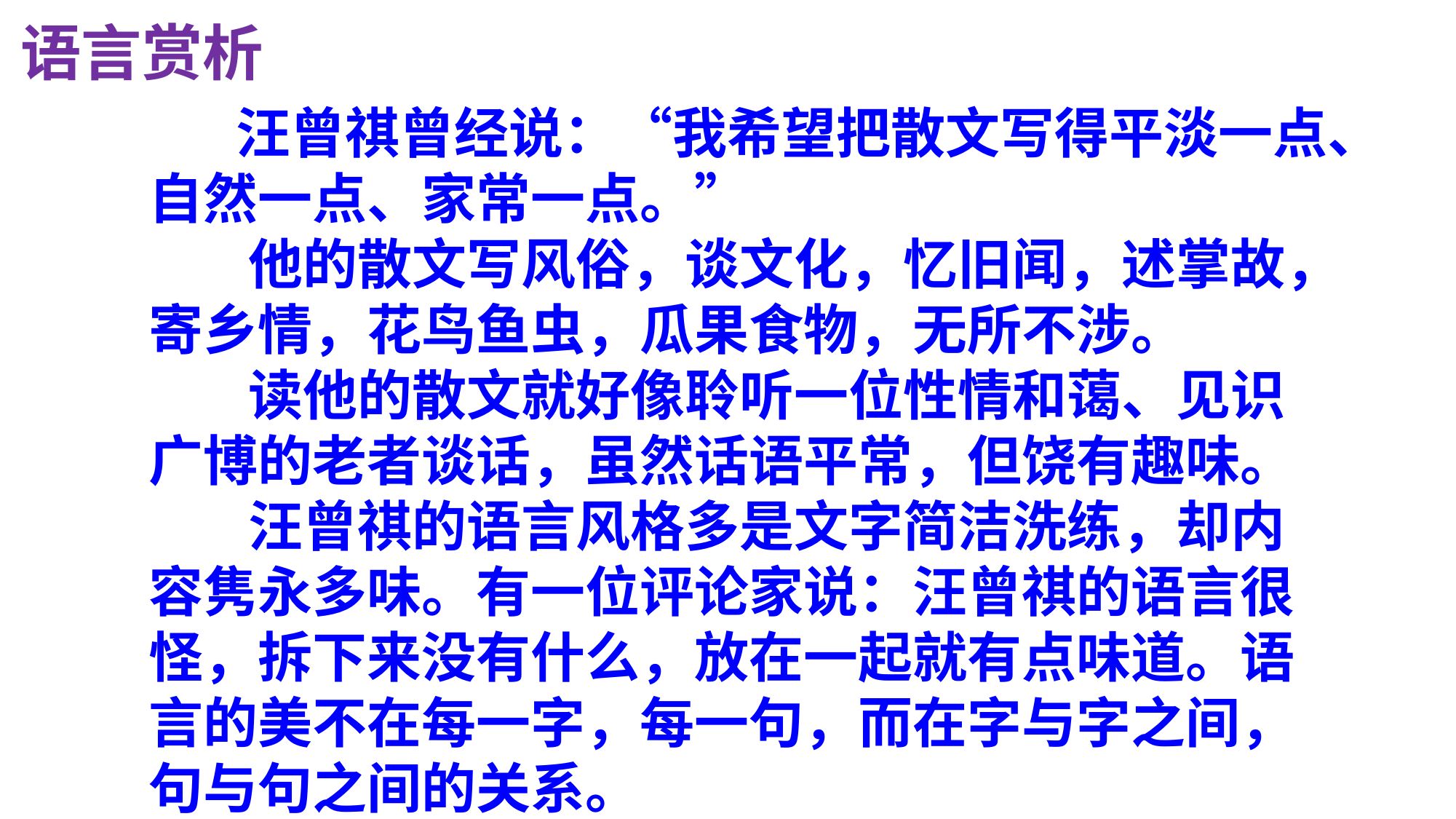

语言赏析
      汪曾祺曾经说：“我希望把散文写得平淡一点、自然一点、家常一点。”
       他的散文写风俗，谈文化，忆旧闻，述掌故，寄乡情，花鸟鱼虫，瓜果食物，无所不涉。
       读他的散文就好像聆听一位性情和蔼、见识广博的老者谈话，虽然话语平常，但饶有趣味。
       汪曾祺的语言风格多是文字简洁洗练，却内容隽永多味。有一位评论家说：汪曾祺的语言很怪，拆下来没有什么，放在一起就有点味道。语言的美不在每一字，每一句，而在字与字之间，句与句之间的关系。